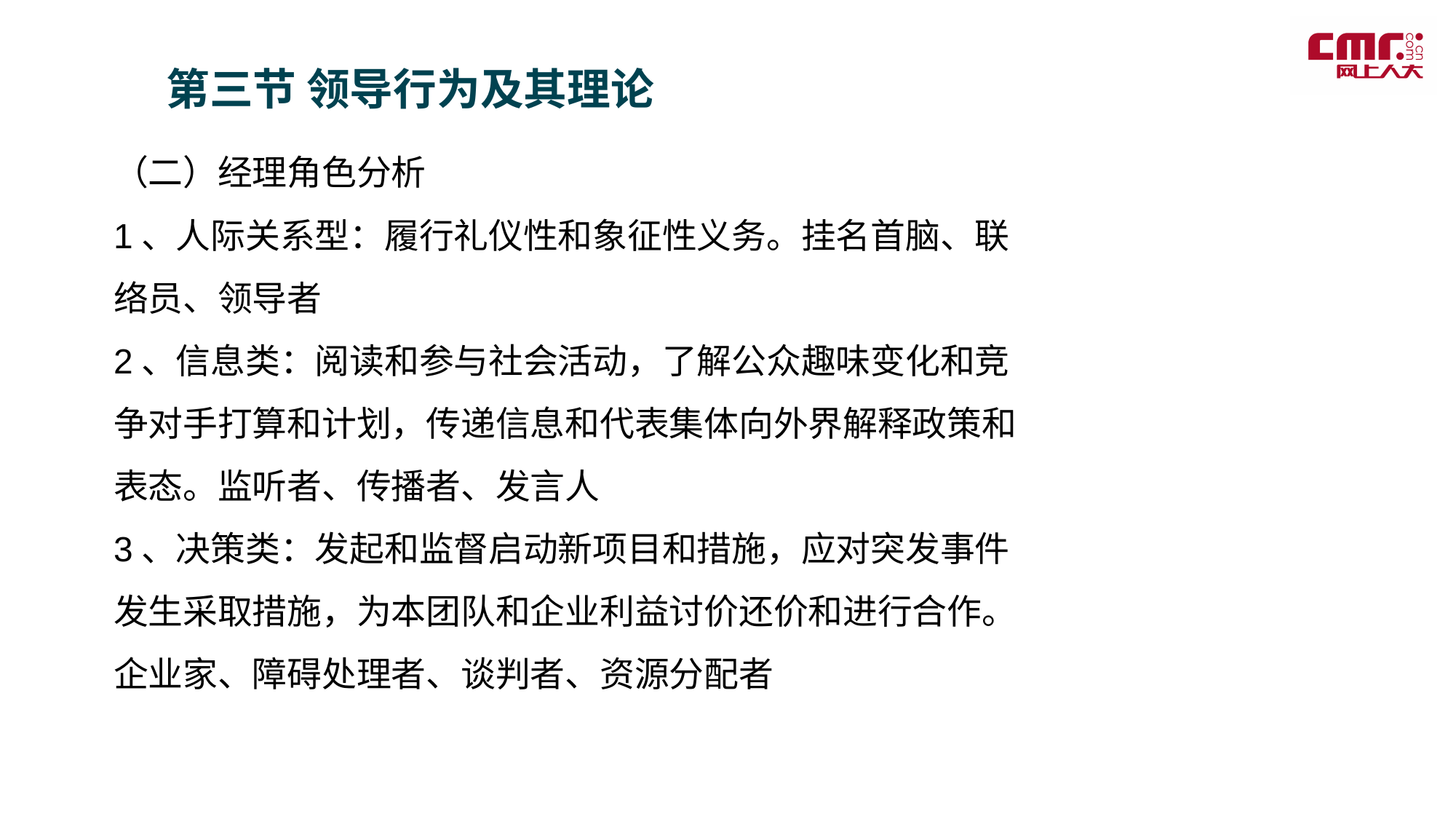

第三节 领导行为及其理论
（二）经理角色分析
1、人际关系型：履行礼仪性和象征性义务。挂名首脑、联络员、领导者
2、信息类：阅读和参与社会活动，了解公众趣味变化和竞争对手打算和计划，传递信息和代表集体向外界解释政策和表态。监听者、传播者、发言人
3、决策类：发起和监督启动新项目和措施，应对突发事件发生采取措施，为本团队和企业利益讨价还价和进行合作。企业家、障碍处理者、谈判者、资源分配者